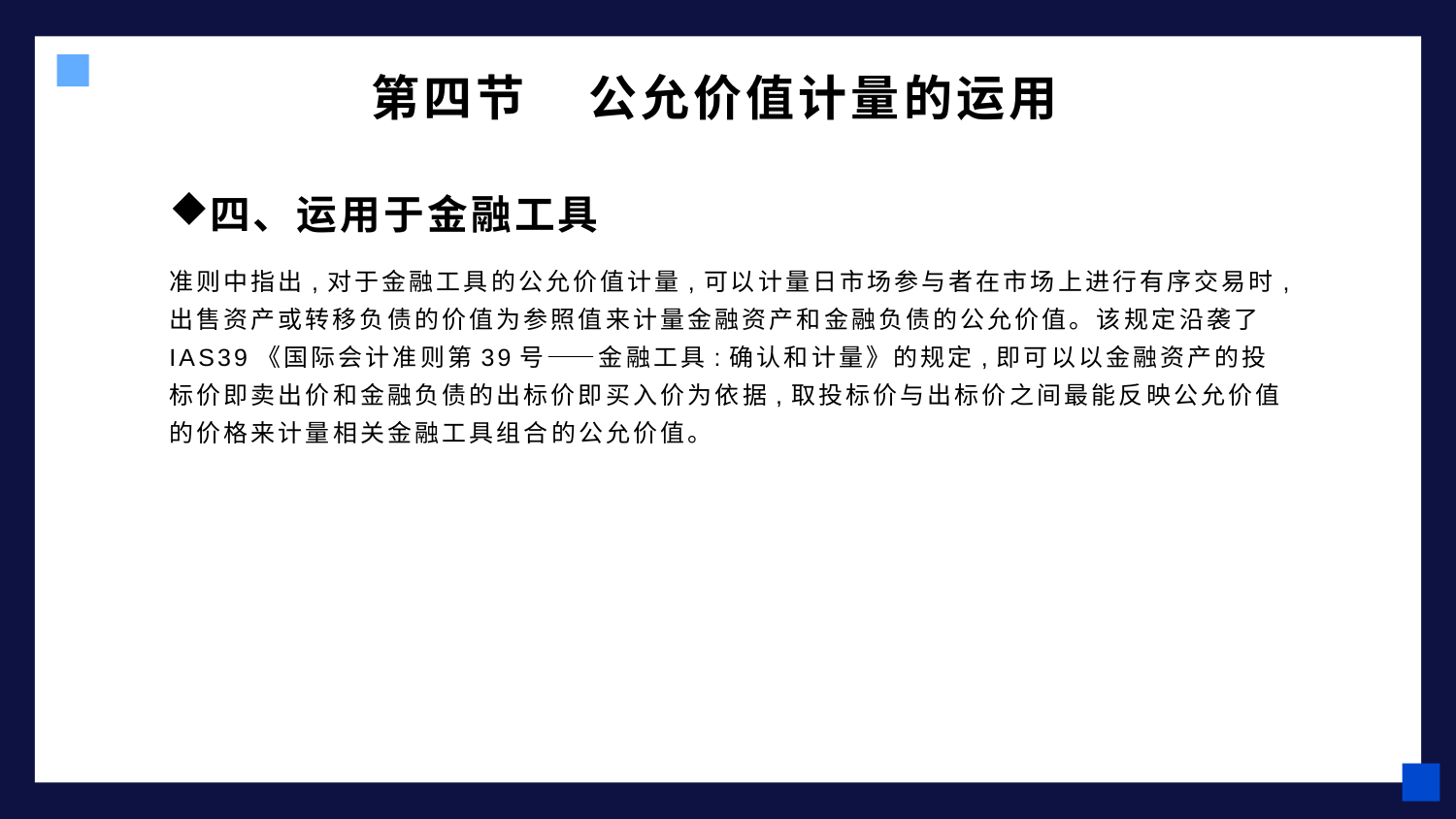

# 第四节    公允价值计量的运用
四、运用于金融工具
准则中指出,对于金融工具的公允价值计量,可以计量日市场参与者在市场上进行有序交易时,出售资产或转移负债的价值为参照值来计量金融资产和金融负债的公允价值。该规定沿袭了IAS39《国际会计准则第39号——金融工具:确认和计量》的规定,即可以以金融资产的投标价即卖出价和金融负债的出标价即买入价为依据,取投标价与出标价之间最能反映公允价值的价格来计量相关金融工具组合的公允价值。